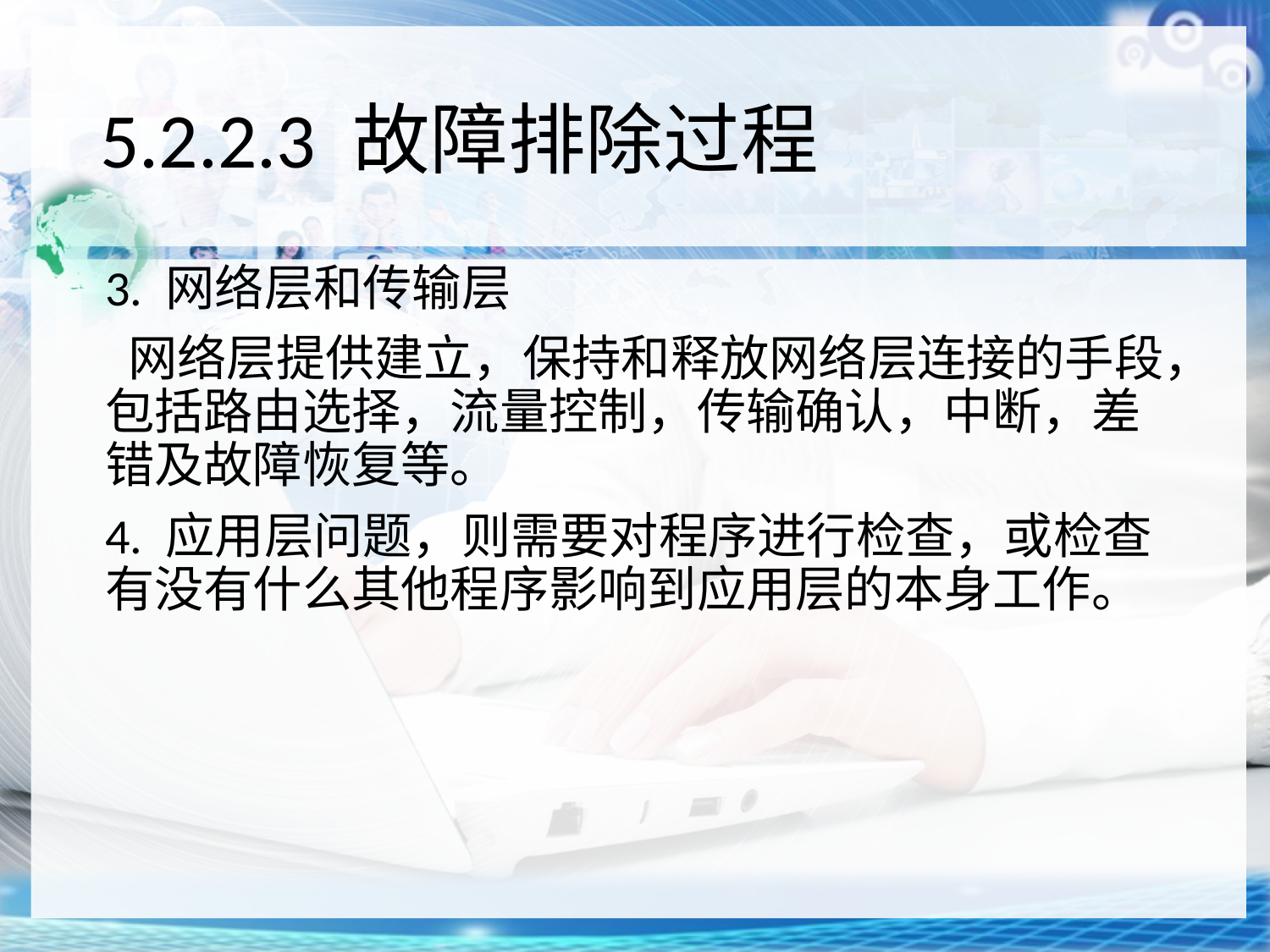

# 5.2.2.3 故障排除过程
3. 网络层和传输层
 网络层提供建立，保持和释放网络层连接的手段，包括路由选择，流量控制，传输确认，中断，差错及故障恢复等。
4. 应用层问题，则需要对程序进行检查，或检查有没有什么其他程序影响到应用层的本身工作。